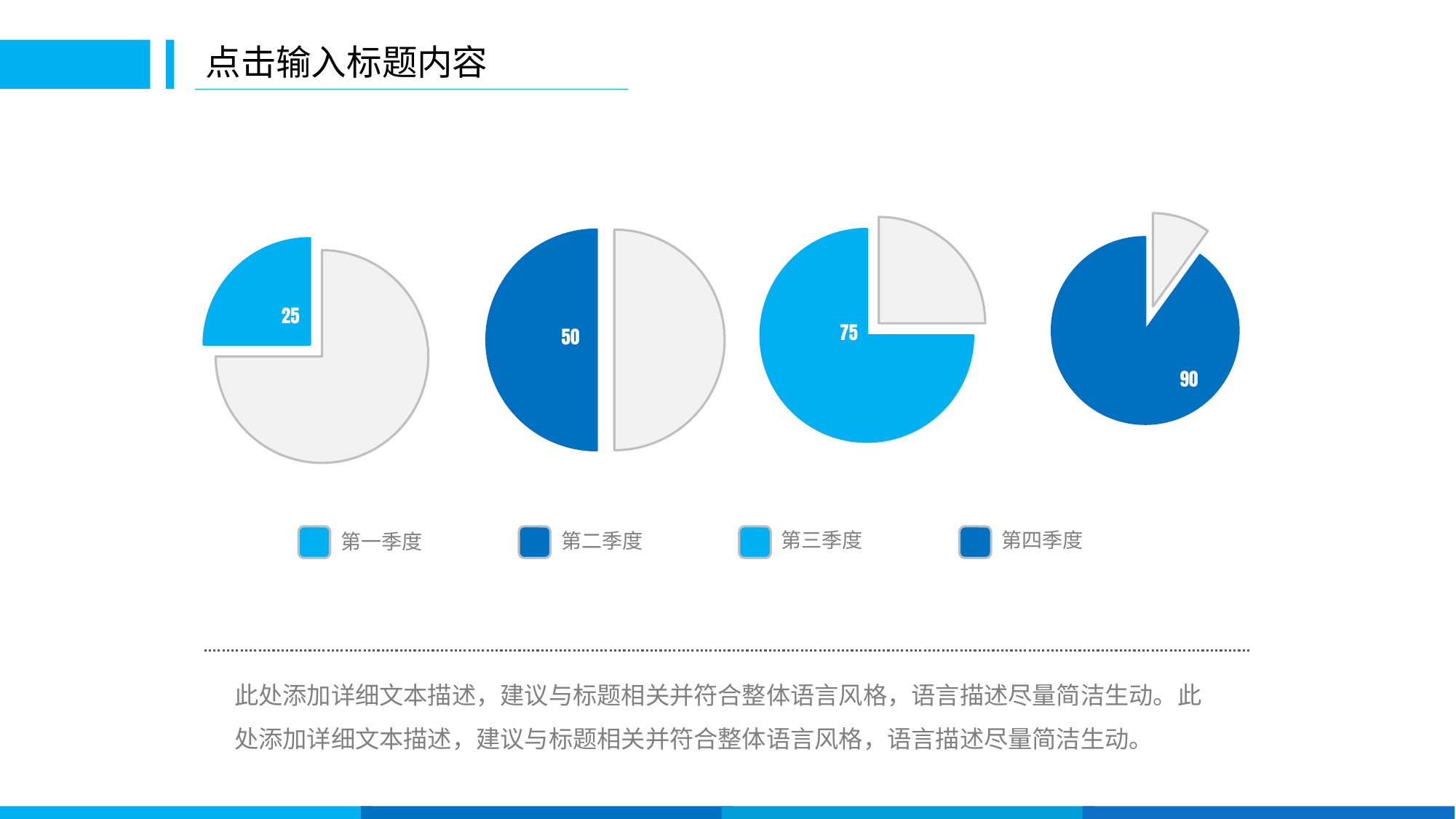

点击输入标题内容

### Chart

| Category | 销售额 |
|---|---|
| 第一季度 | 75.0 |
| 第二季度 | 25.0 |

### Chart

| Category | 销售额 |
|---|---|
| 第一季度 | 50.0 |
| 第二季度 | 50.0 |

### Chart

| Category | 销售额 |
|---|---|
| 第一季度 | 25.0 |
| 第二季度 | 75.0 |

### Chart

| Category | 销售额 |
|---|---|
| 第一季度 | 10.0 |
| 第二季度 | 90.0 |
第三季度

第四季度

第二季度

第一季度

此处添加详细文本描述，建议与标题相关并符合整体语言风格，语言描述尽量简洁生动。此处添加详细文本描述，建议与标题相关并符合整体语言风格，语言描述尽量简洁生动。